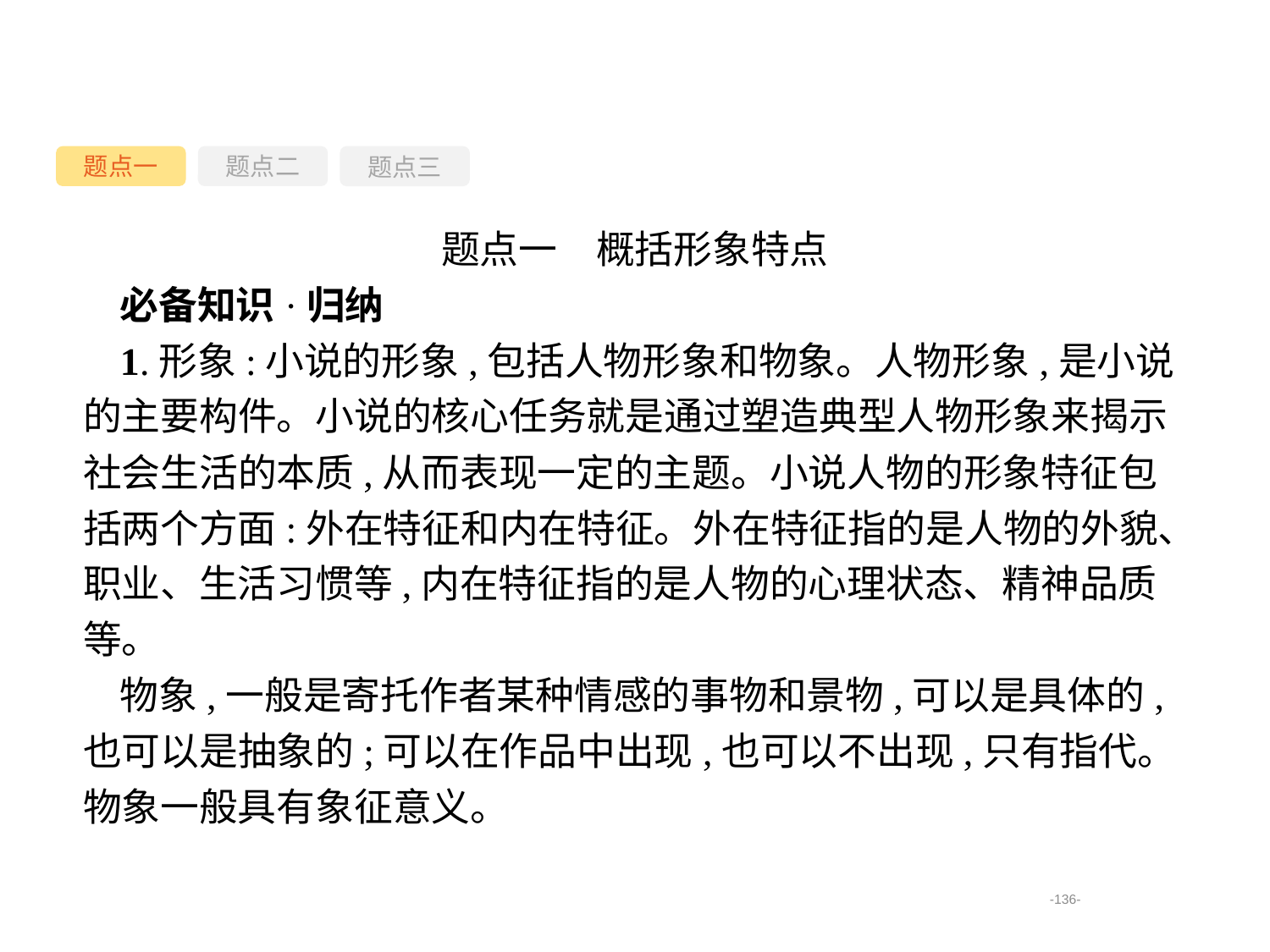

题点一
题点三
题点二
题点一　概括形象特点
必备知识·归纳
1.形象:小说的形象,包括人物形象和物象。人物形象,是小说的主要构件。小说的核心任务就是通过塑造典型人物形象来揭示社会生活的本质,从而表现一定的主题。小说人物的形象特征包括两个方面:外在特征和内在特征。外在特征指的是人物的外貌、职业、生活习惯等,内在特征指的是人物的心理状态、精神品质等。
物象,一般是寄托作者某种情感的事物和景物,可以是具体的,也可以是抽象的;可以在作品中出现,也可以不出现,只有指代。物象一般具有象征意义。
-136-